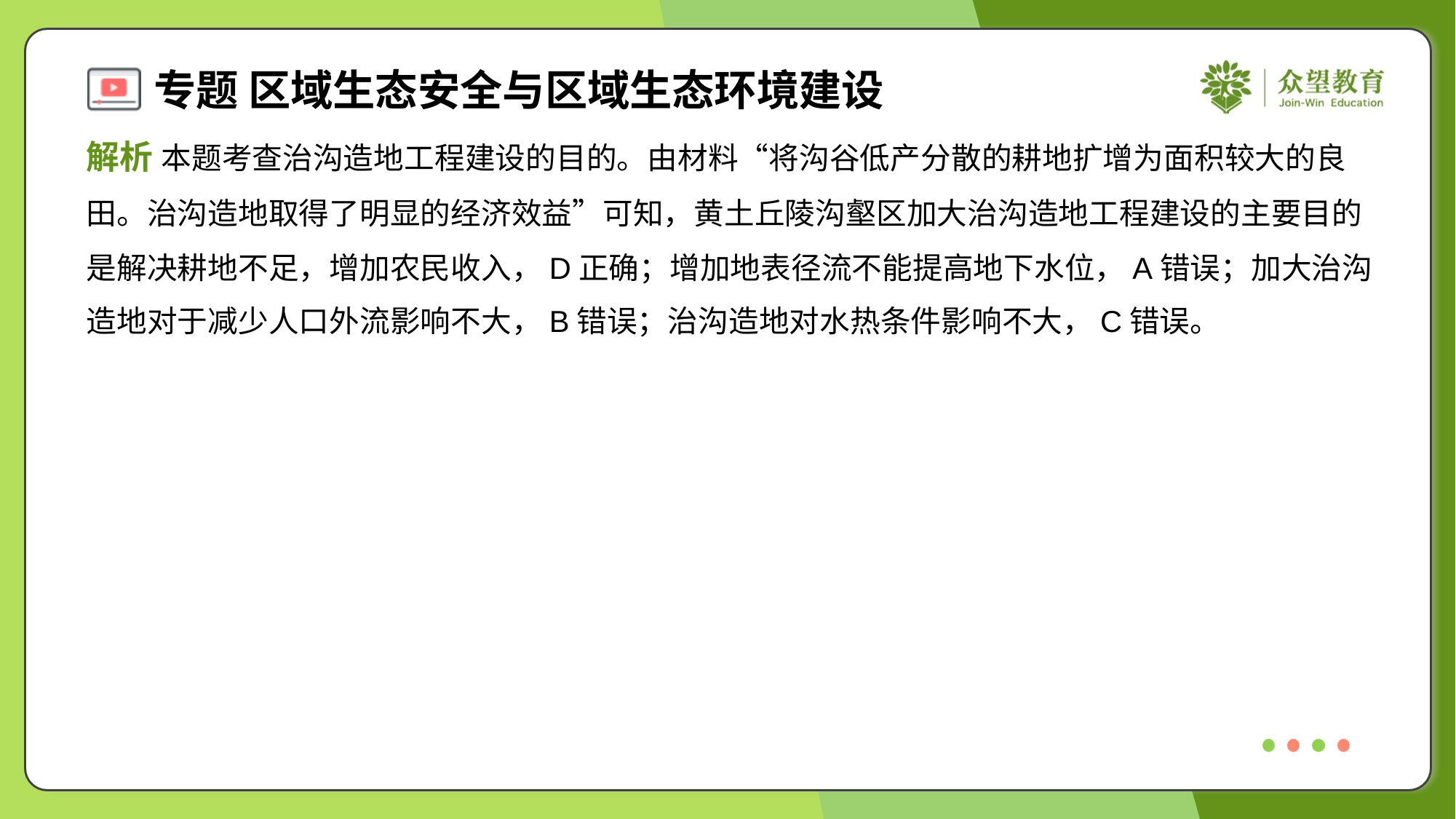

解析 本题考查治沟造地工程建设的目的。由材料“将沟谷低产分散的耕地扩增为面积较大的良
田。治沟造地取得了明显的经济效益”可知，黄土丘陵沟壑区加大治沟造地工程建设的主要目的
是解决耕地不足，增加农民收入，D正确；增加地表径流不能提高地下水位，A错误；加大治沟
造地对于减少人口外流影响不大，B错误；治沟造地对水热条件影响不大，C错误。